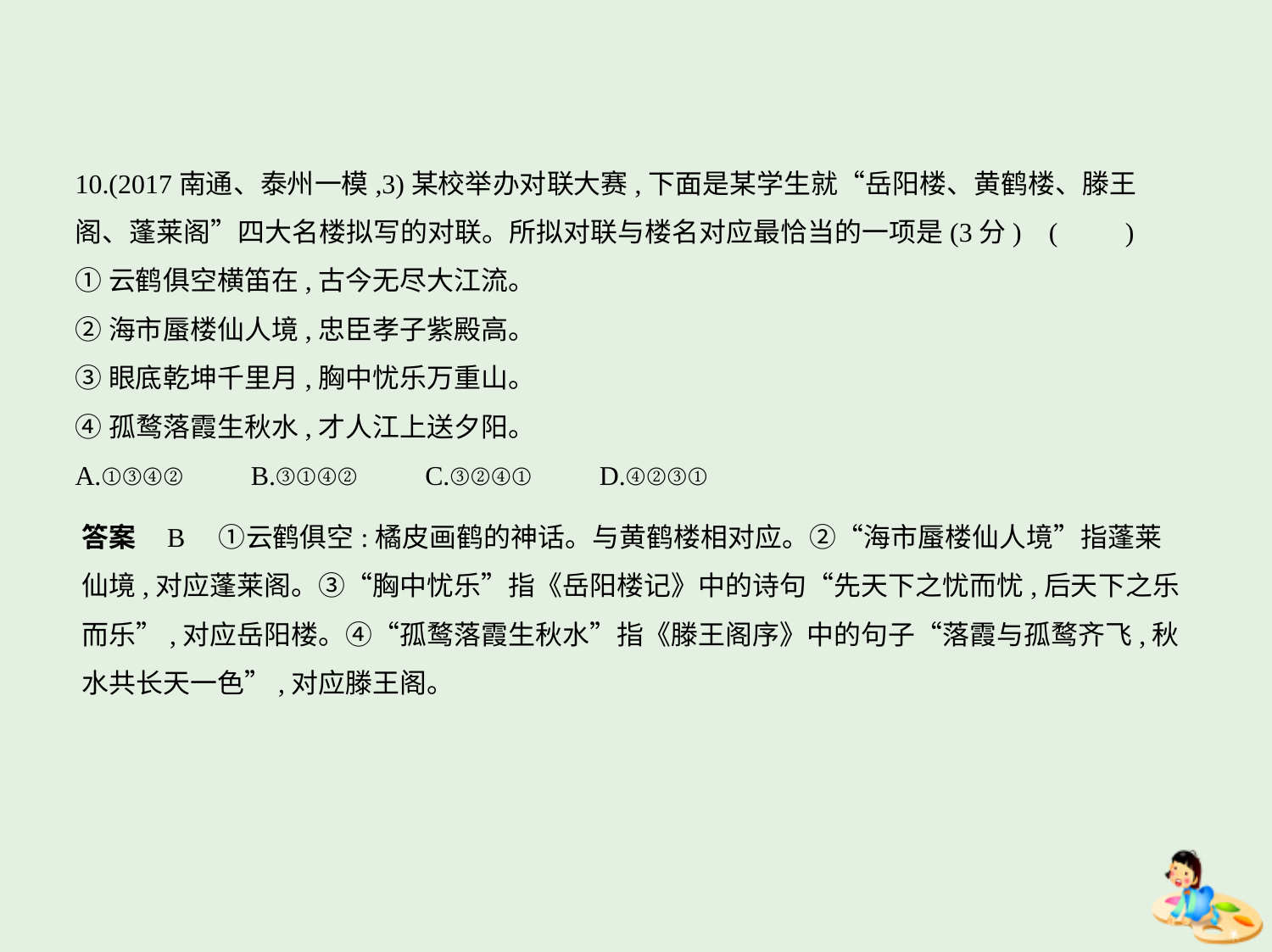

10.(2017南通、泰州一模,3)某校举办对联大赛,下面是某学生就“岳阳楼、黄鹤楼、滕王
阁、蓬莱阁”四大名楼拟写的对联。所拟对联与楼名对应最恰当的一项是(3分) (　　)
①云鹤俱空横笛在,古今无尽大江流。
②海市蜃楼仙人境,忠臣孝子紫殿高。
③眼底乾坤千里月,胸中忧乐万重山。
④孤鹜落霞生秋水,才人江上送夕阳。
A.①③④②　　B.③①④②　　C.③②④①　　D.④②③①
答案    B　①云鹤俱空:橘皮画鹤的神话。与黄鹤楼相对应。②“海市蜃楼仙人境”指蓬莱
仙境,对应蓬莱阁。③“胸中忧乐”指《岳阳楼记》中的诗句“先天下之忧而忧,后天下之乐
而乐”,对应岳阳楼。④“孤鹜落霞生秋水”指《滕王阁序》中的句子“落霞与孤鹜齐飞,秋
水共长天一色”,对应滕王阁。